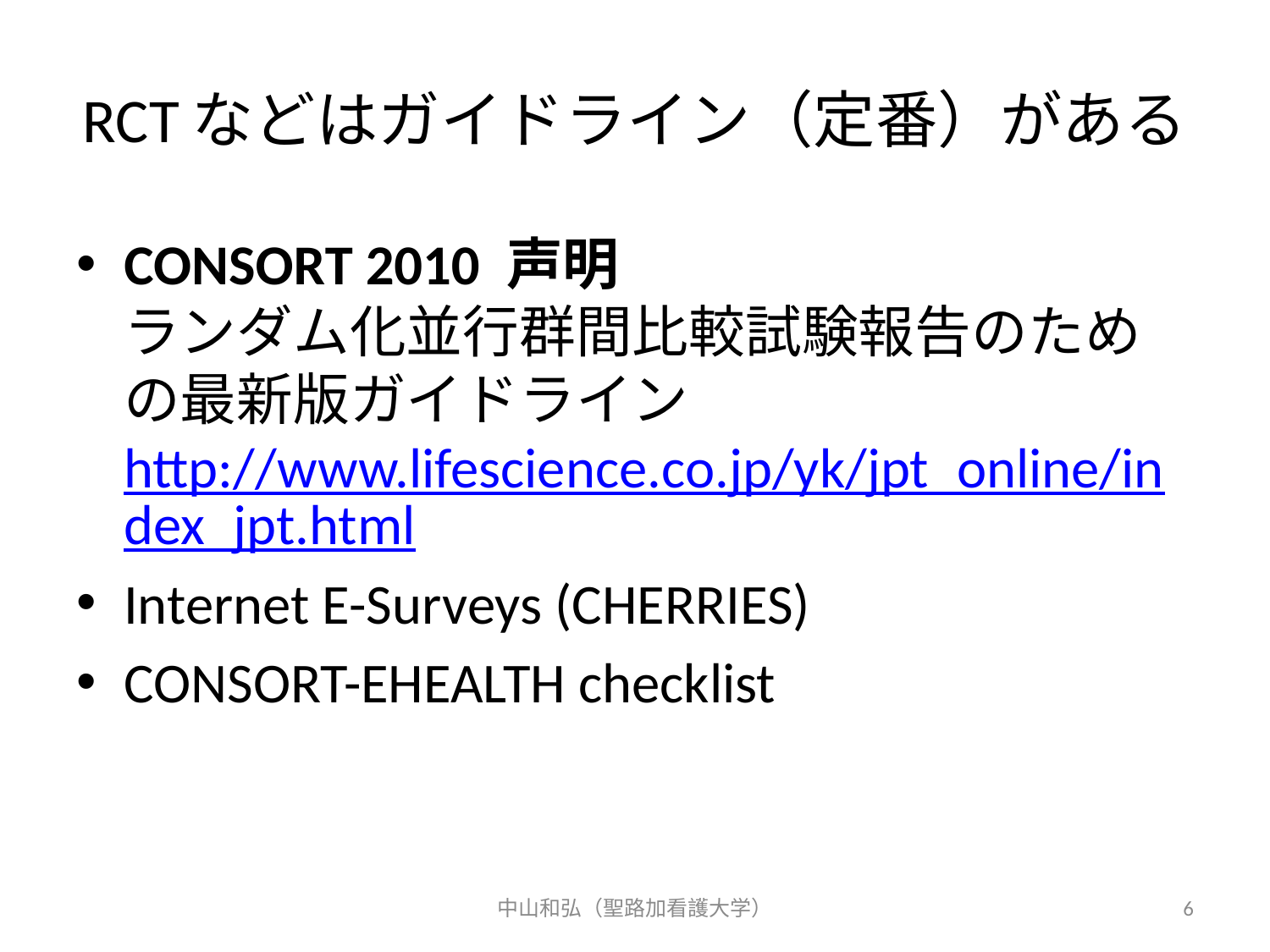

# RCTなどはガイドライン（定番）がある
CONSORT 2010 声明　
ランダム化並行群間比較試験報告のための最新版ガイドラインhttp://www.lifescience.co.jp/yk/jpt_online/index_jpt.html
Internet E-Surveys (CHERRIES)
CONSORT-EHEALTH checklist
中山和弘（聖路加看護大学）
6